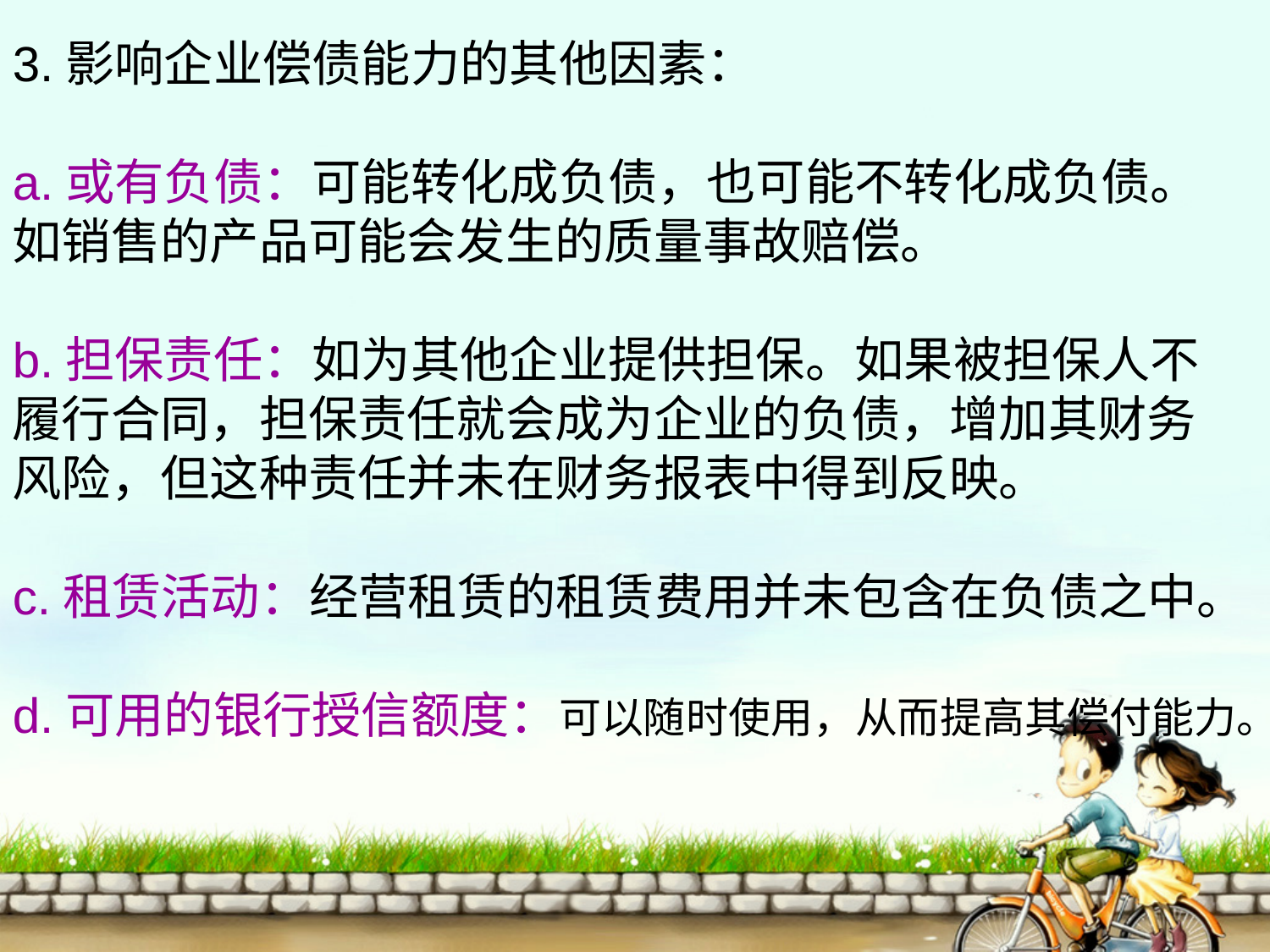

3.影响企业偿债能力的其他因素：

a.或有负债：可能转化成负债，也可能不转化成负债。
如销售的产品可能会发生的质量事故赔偿。

b.担保责任：如为其他企业提供担保。如果被担保人不
履行合同，担保责任就会成为企业的负债，增加其财务
风险，但这种责任并未在财务报表中得到反映。

c.租赁活动：经营租赁的租赁费用并未包含在负债之中。

d.可用的银行授信额度：可以随时使用，从而提高其偿付能力。